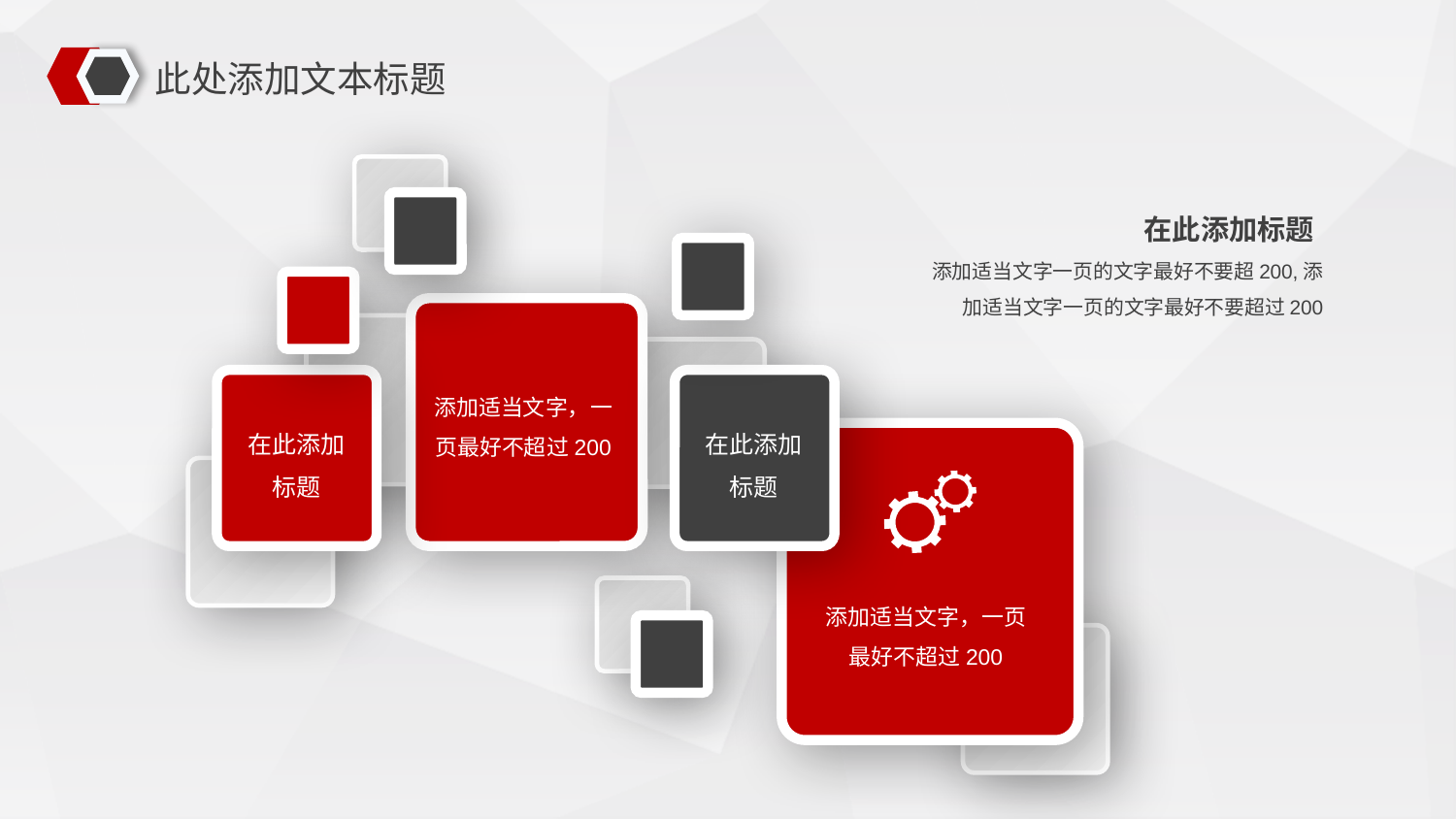

此处添加文本标题

在此添加标题
添加适当文字一页的文字最好不要超200,添加适当文字一页的文字最好不要超过200
添加适当文字，一页最好不超过200
在此添加标题
在此添加标题

添加适当文字，一页最好不超过200